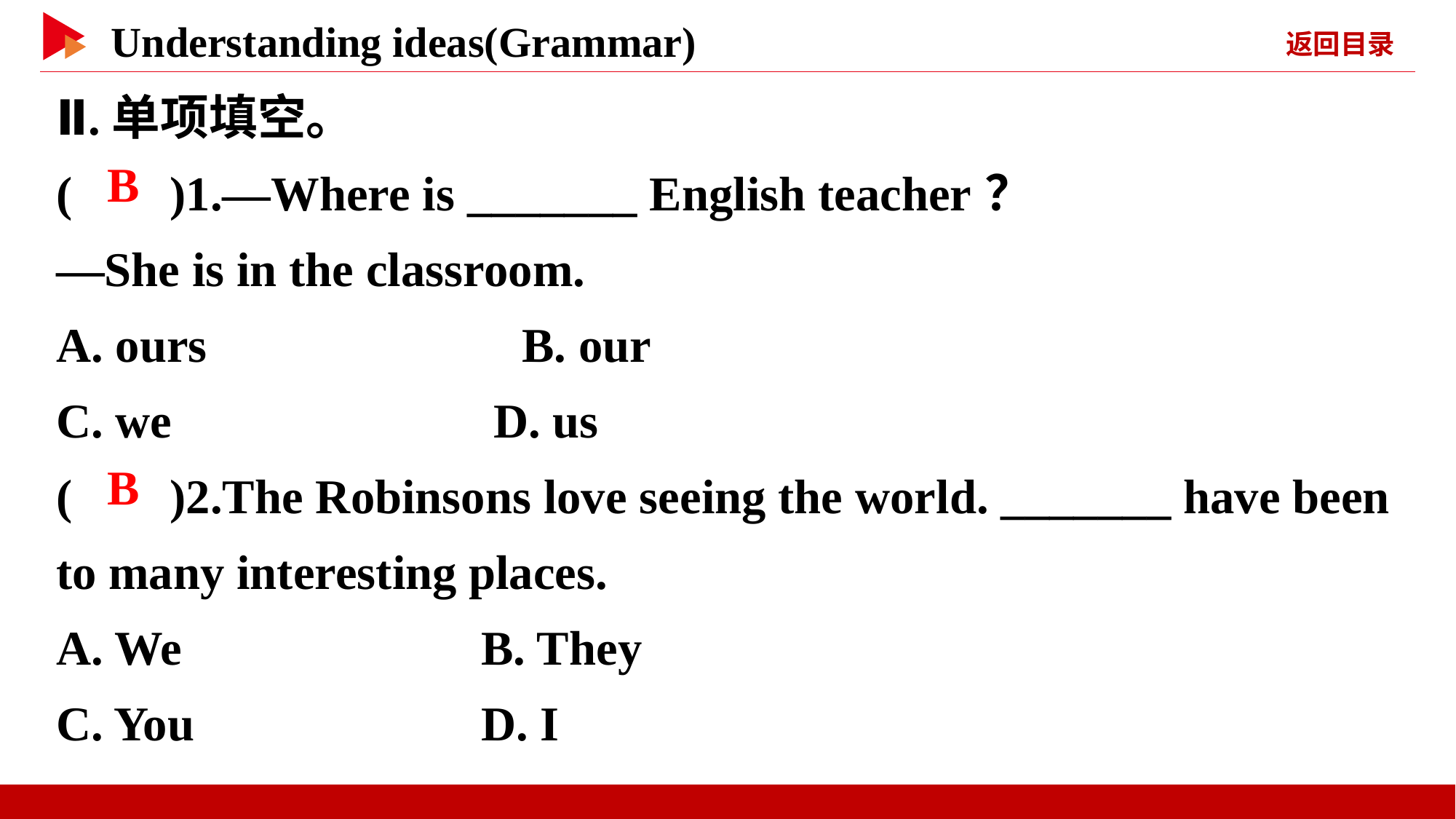

Ⅱ.单项填空。
(        )1.—Where is _______ English teacher？
—She is in the classroom.
A. ours　　　　　　B. our
C. we	                  D. us
(        )2.The Robinsons love seeing the world. _______ have been to many interesting places.
A. We	                 B. They
C. You	                 D. I
   B
   B